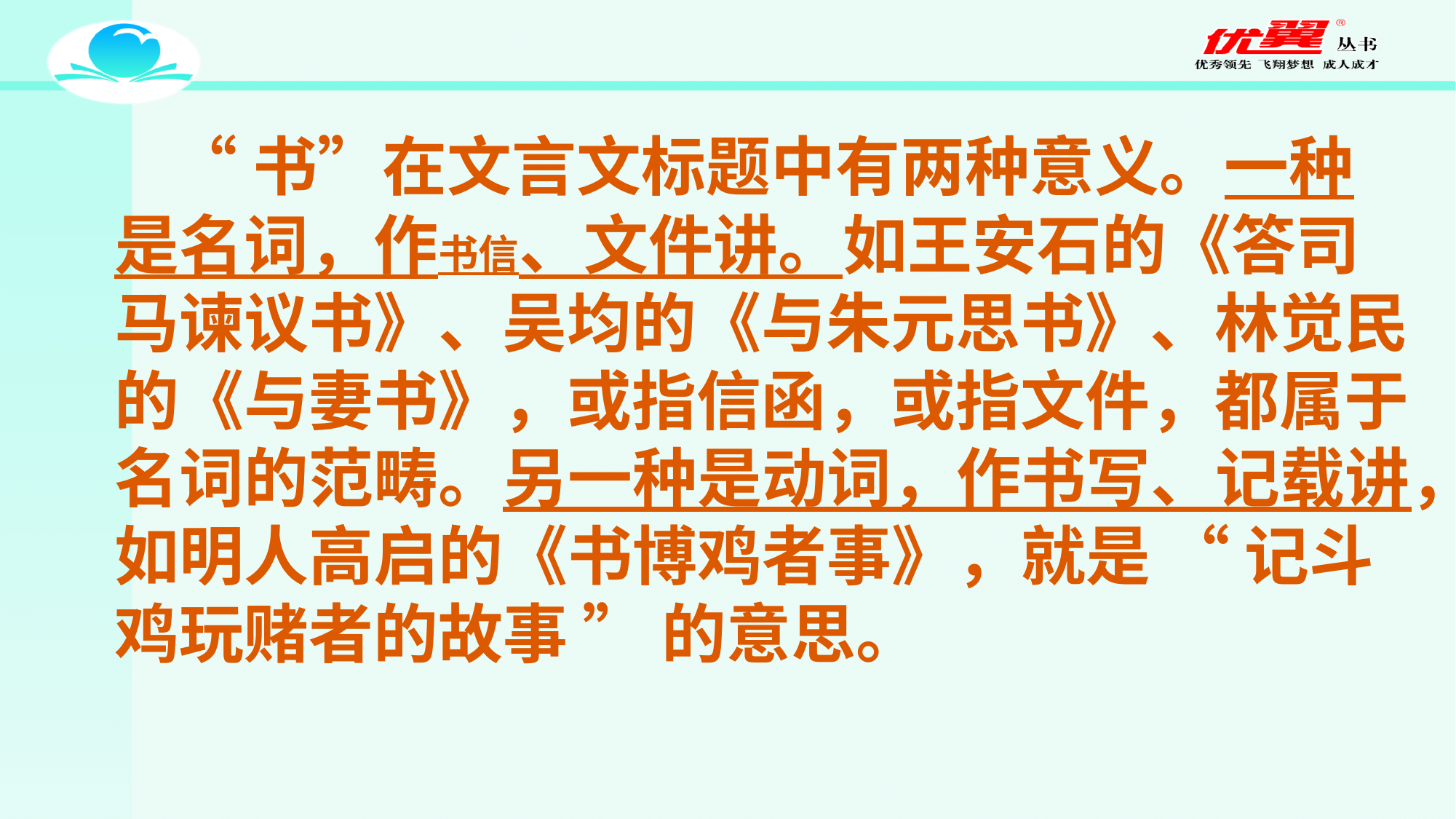

“书”在文言文标题中有两种意义。一种是名词，作书信、文件讲。如王安石的《答司马谏议书》、吴均的《与朱元思书》、林觉民的《与妻书》，或指信函，或指文件，都属于名词的范畴。另一种是动词，作书写、记载讲，如明人高启的《书博鸡者事》，就是 “ 记斗鸡玩赌者的故事 ” 的意思。